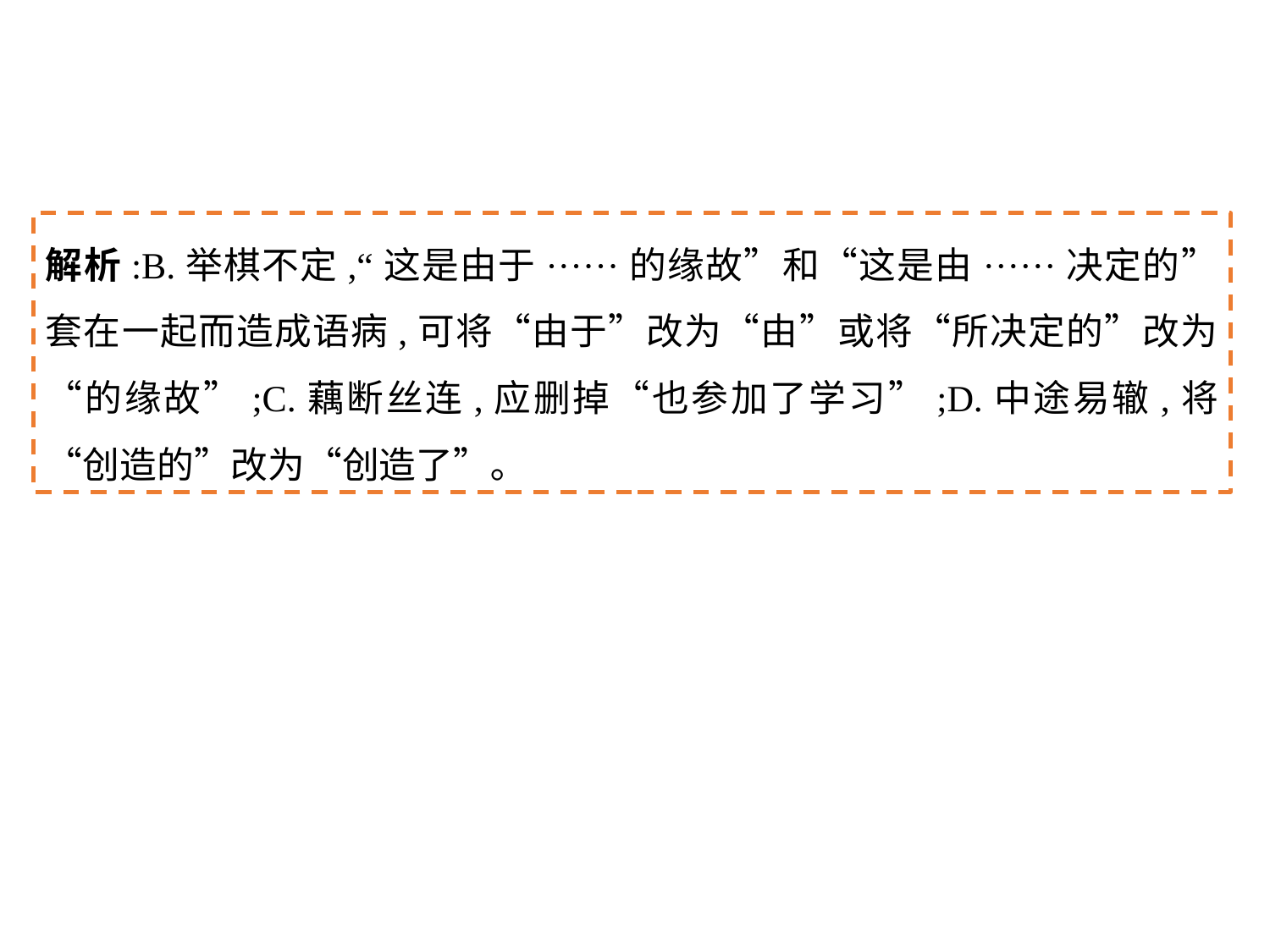

解析:B.举棋不定,“这是由于······的缘故”和“这是由······决定的”套在一起而造成语病,可将“由于”改为“由”或将“所决定的”改为“的缘故”;C.藕断丝连,应删掉“也参加了学习”;D.中途易辙,将“创造的”改为“创造了”｡